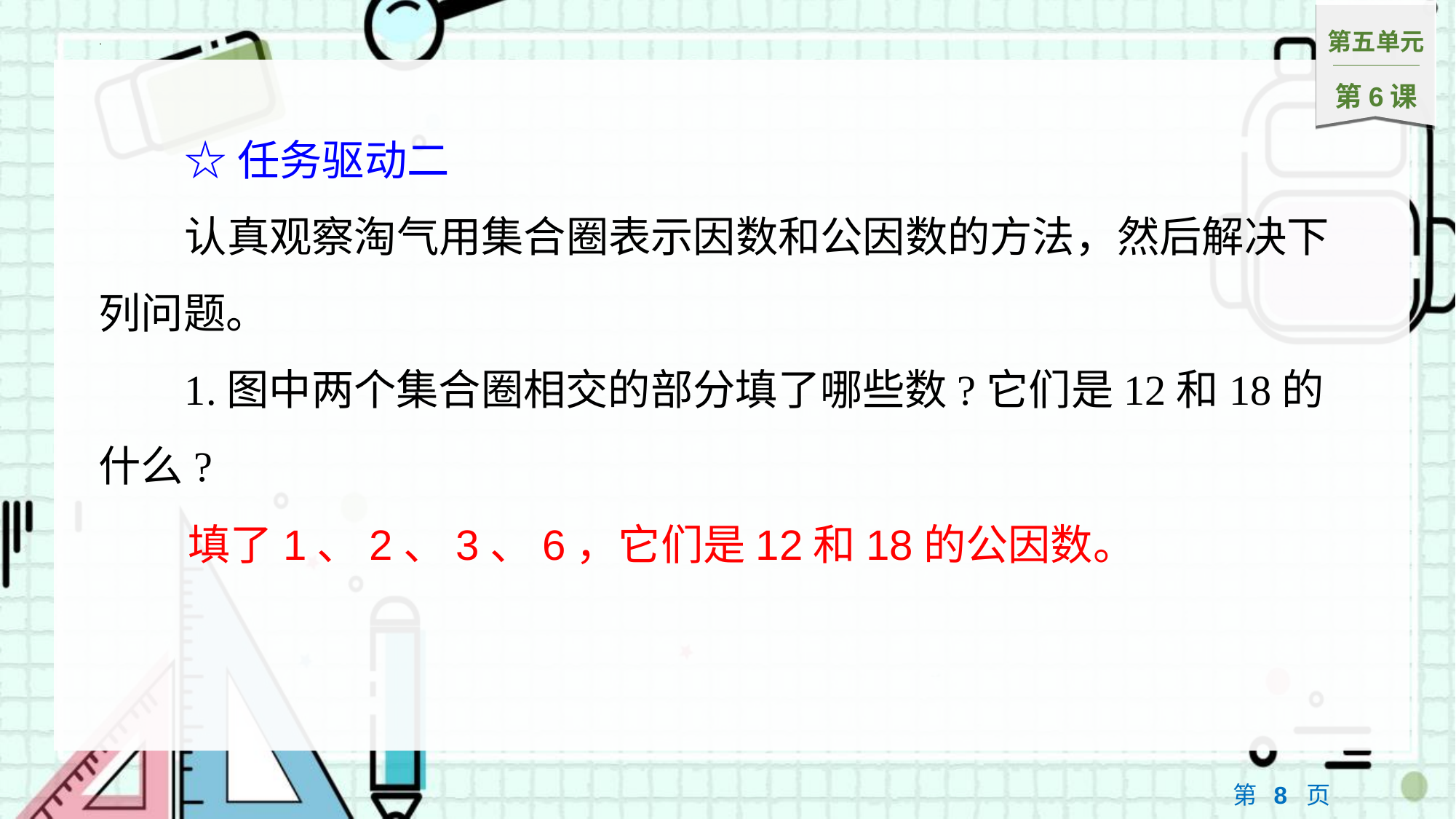

☆任务驱动二
认真观察淘气用集合圈表示因数和公因数的方法，然后解决下列问题。
1.图中两个集合圈相交的部分填了哪些数?它们是12和18的什么?

填了1、2、3、6，它们是12和18的公因数。